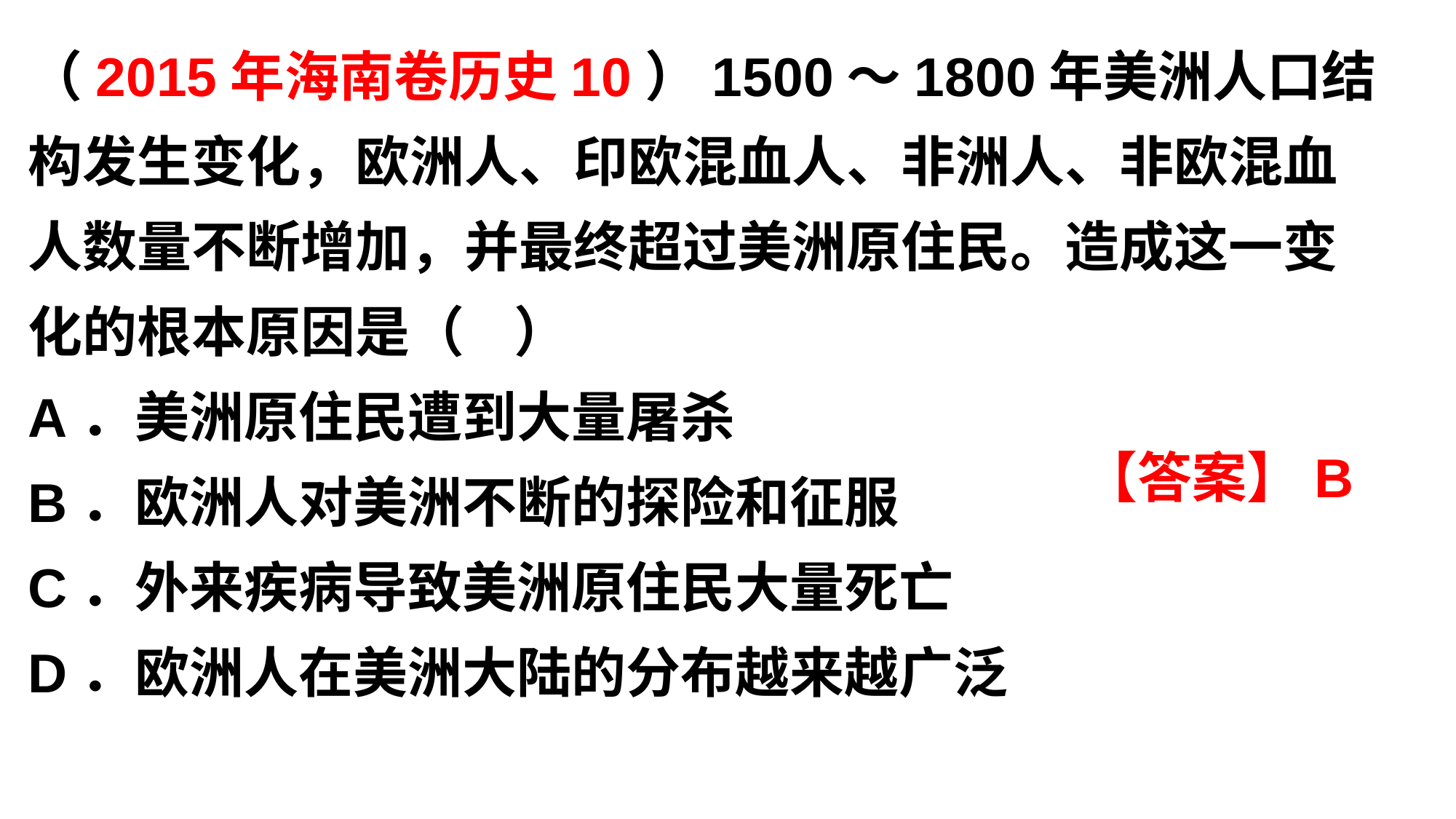

（2015年海南卷历史10）1500～1800年美洲人口结构发生变化，欧洲人、印欧混血人、非洲人、非欧混血人数量不断增加，并最终超过美洲原住民。造成这一变化的根本原因是（    ）
A．美洲原住民遭到大量屠杀
B．欧洲人对美洲不断的探险和征服
C．外来疾病导致美洲原住民大量死亡
D．欧洲人在美洲大陆的分布越来越广泛
【答案】B